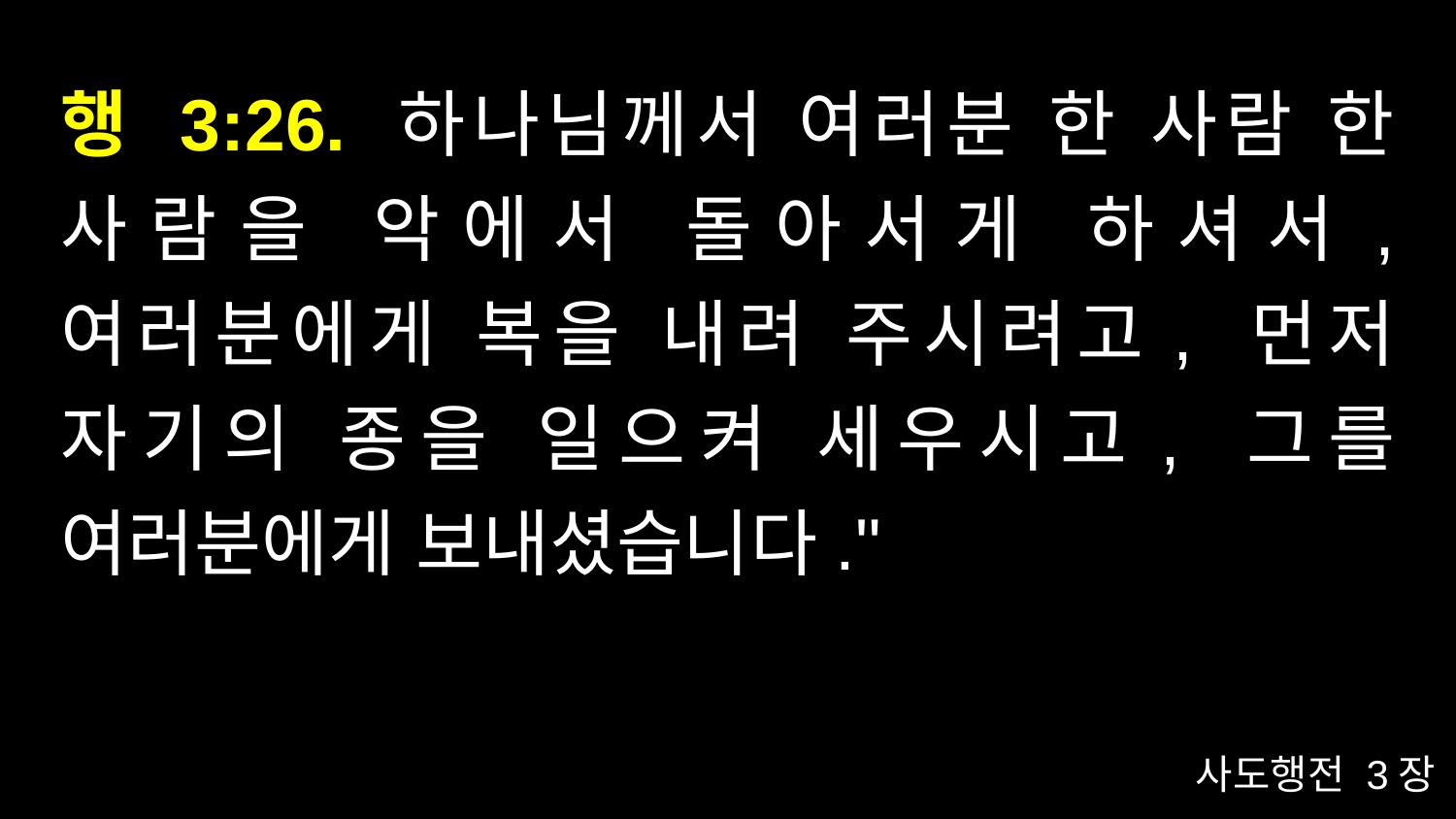

# 행 3:26. 하나님께서 여러분 한 사람 한 사람을 악에서 돌아서게 하셔서, 여러분에게 복을 내려 주시려고, 먼저 자기의 종을 일으켜 세우시고, 그를 여러분에게 보내셨습니다."
사도행전 3장